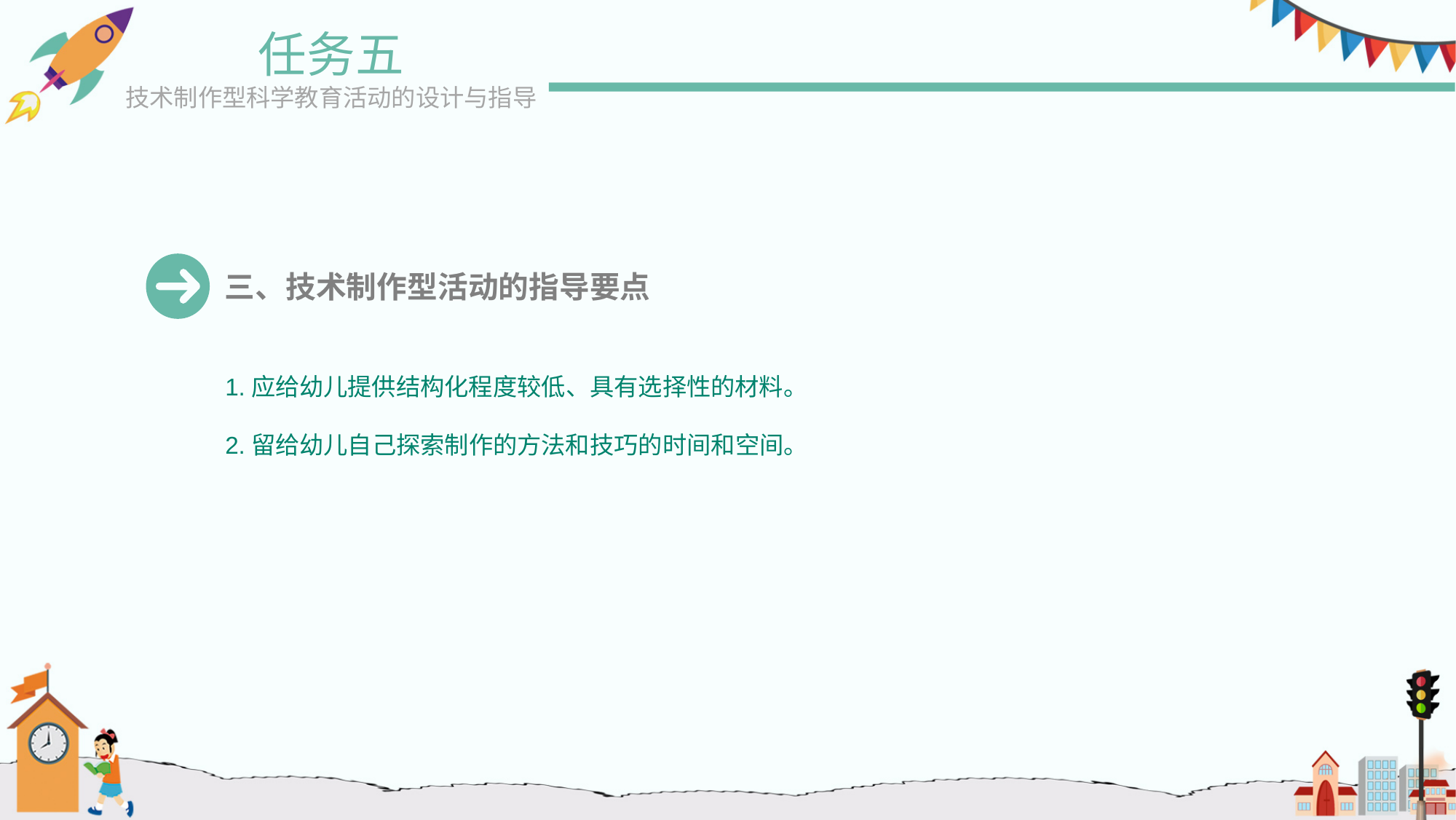

任务五
技术制作型科学教育活动的设计与指导

三、技术制作型活动的指导要点
1.应给幼儿提供结构化程度较低、具有选择性的材料。
2.留给幼儿自己探索制作的方法和技巧的时间和空间。